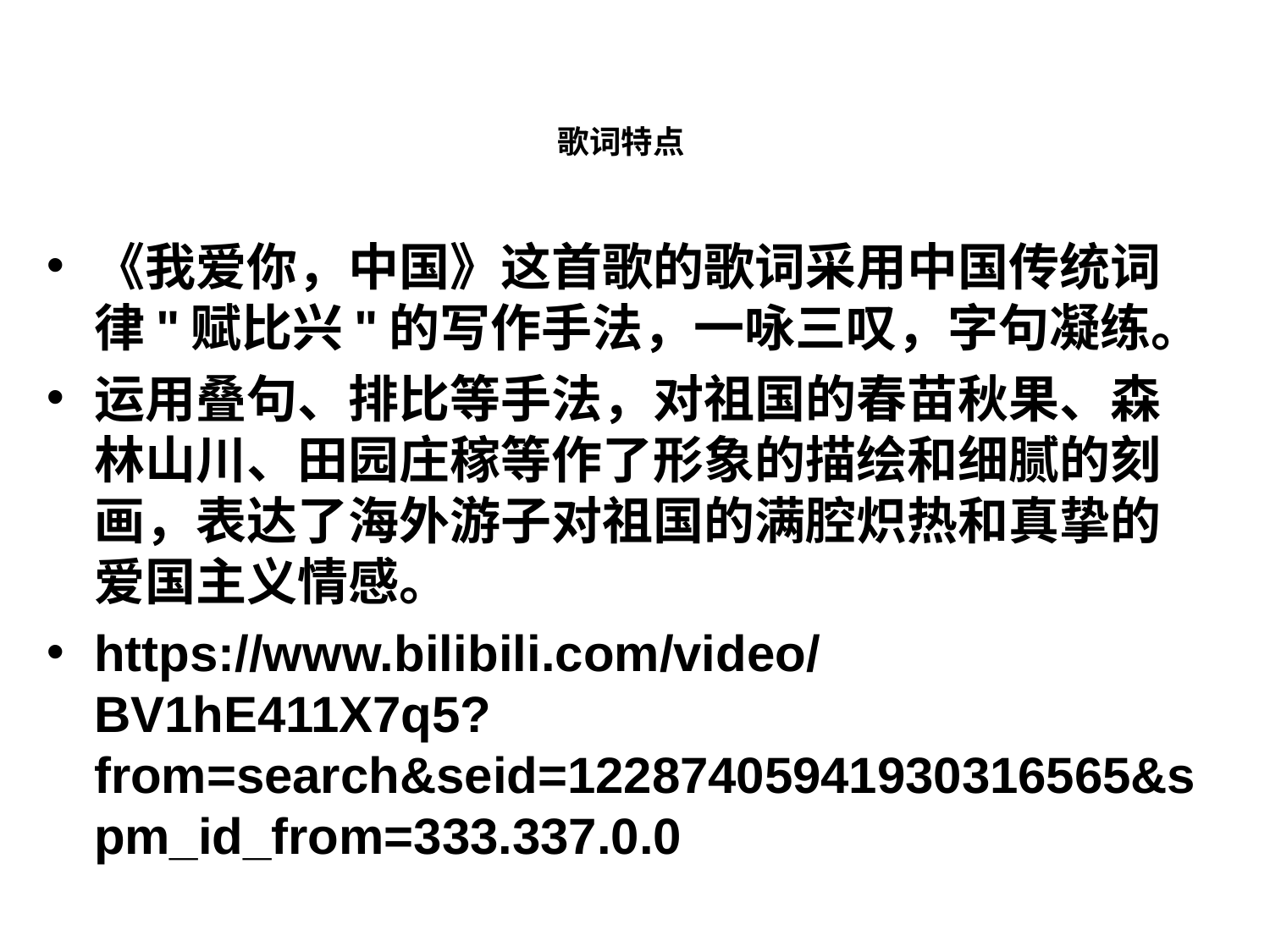

# 歌词特点
《我爱你，中国》这首歌的歌词采用中国传统词律"赋比兴"的写作手法，一咏三叹，字句凝练。
运用叠句、排比等手法，对祖国的春苗秋果、森林山川、田园庄稼等作了形象的描绘和细腻的刻画，表达了海外游子对祖国的满腔炽热和真挚的爱国主义情感。
https://www.bilibili.com/video/BV1hE411X7q5?from=search&seid=12287405941930316565&spm_id_from=333.337.0.0